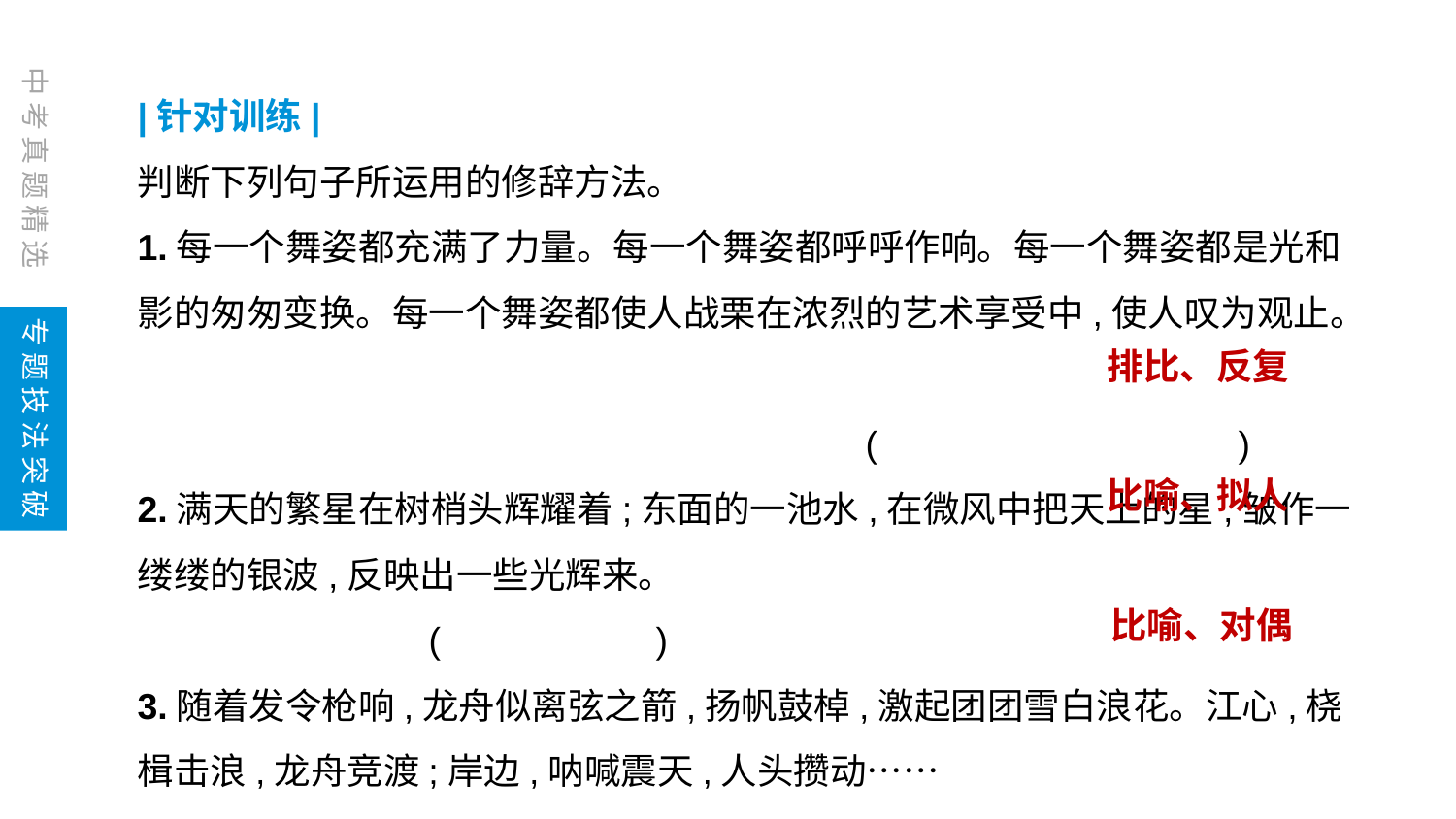

中考真题精选
|针对训练|
判断下列句子所运用的修辞方法。
1.每一个舞姿都充满了力量。每一个舞姿都呼呼作响。每一个舞姿都是光和影的匆匆变换。每一个舞姿都使人战栗在浓烈的艺术享受中,使人叹为观止。
													(　	　	　　)
2.满天的繁星在树梢头辉耀着;东面的一池水,在微风中把天上的星,皱作一缕缕的银波,反映出一些光辉来。							(　　	　　)
3.随着发令枪响,龙舟似离弦之箭,扬帆鼓棹,激起团团雪白浪花。江心,桡楫击浪,龙舟竞渡;岸边,呐喊震天,人头攒动……					(　　	　　)

专题技法突破
排比、反复
比喻、拟人
比喻、对偶